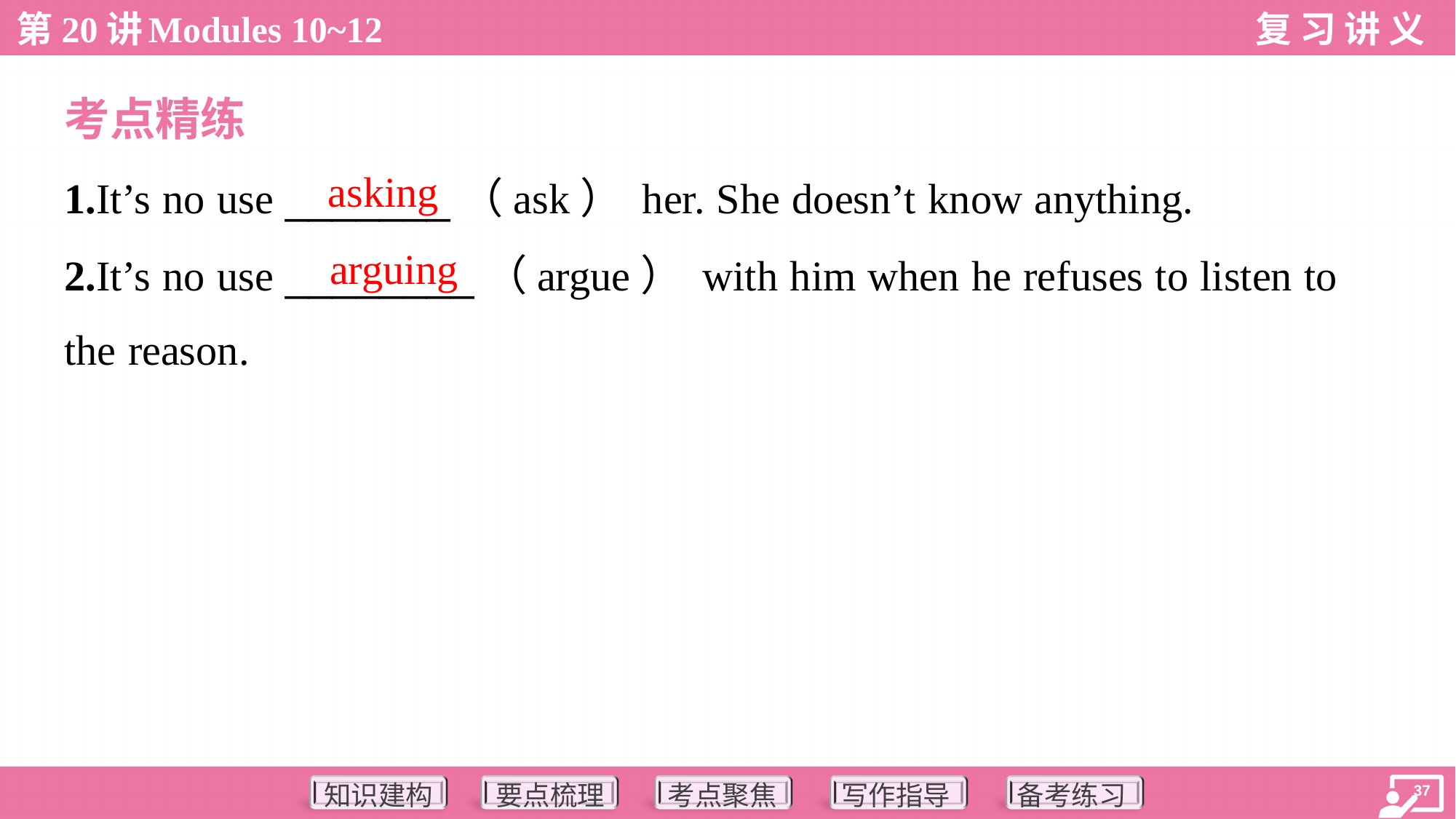

考点精练
asking
1.It’s no use _______（ask） her. She doesn’t know anything.
2.It’s no use ________（argue） with him when he refuses to listen to
the reason.
arguing